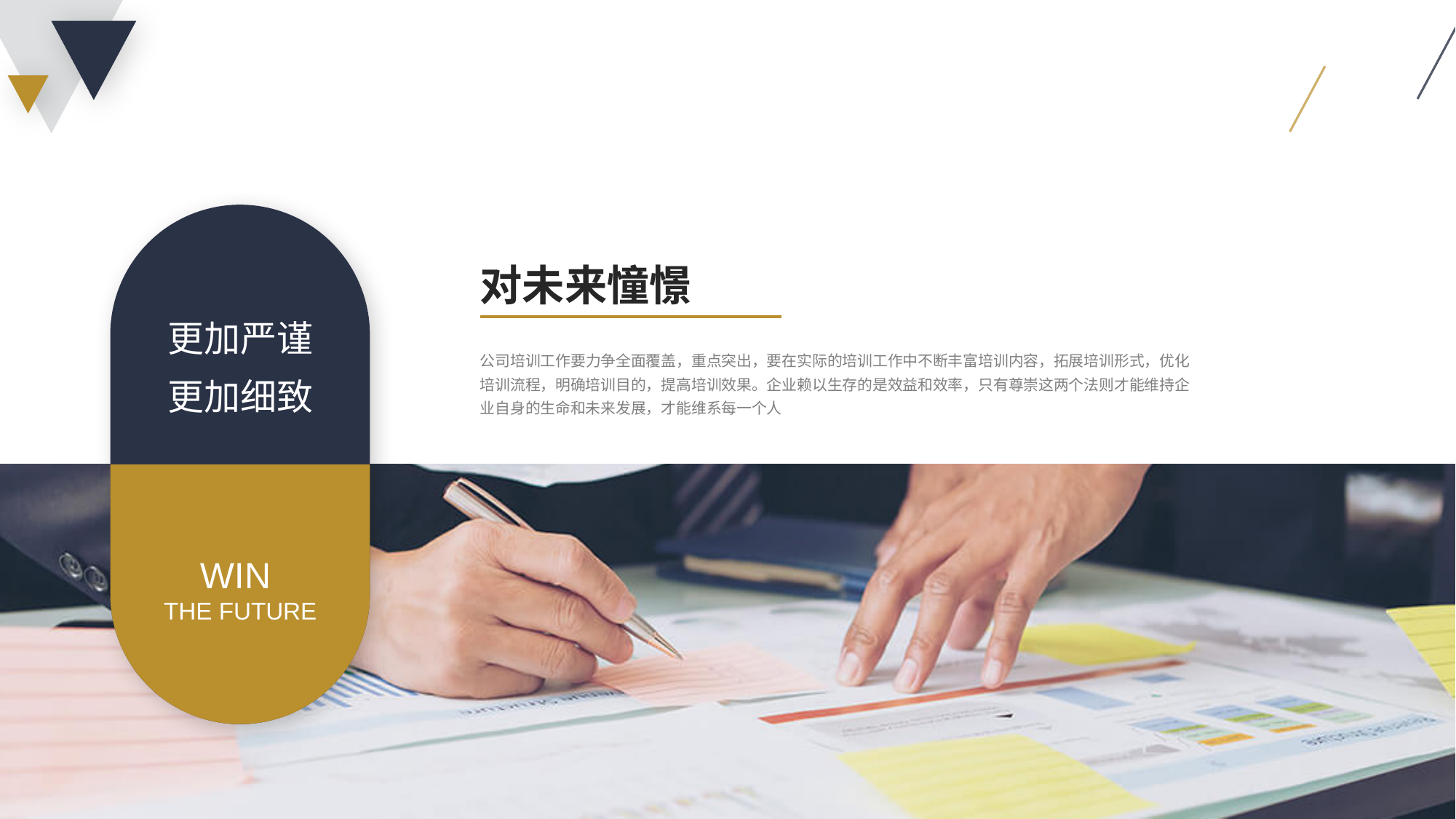

更加严谨

更加细致

WIN
THE FUTURE
对未来憧憬
公司培训工作要力争全面覆盖，重点突出，要在实际的培训工作中不断丰富培训内容，拓展培训形式，优化培训流程，明确培训目的，提高培训效果。企业赖以生存的是效益和效率，只有尊崇这两个法则才能维持企业自身的生命和未来发展，才能维系每一个人